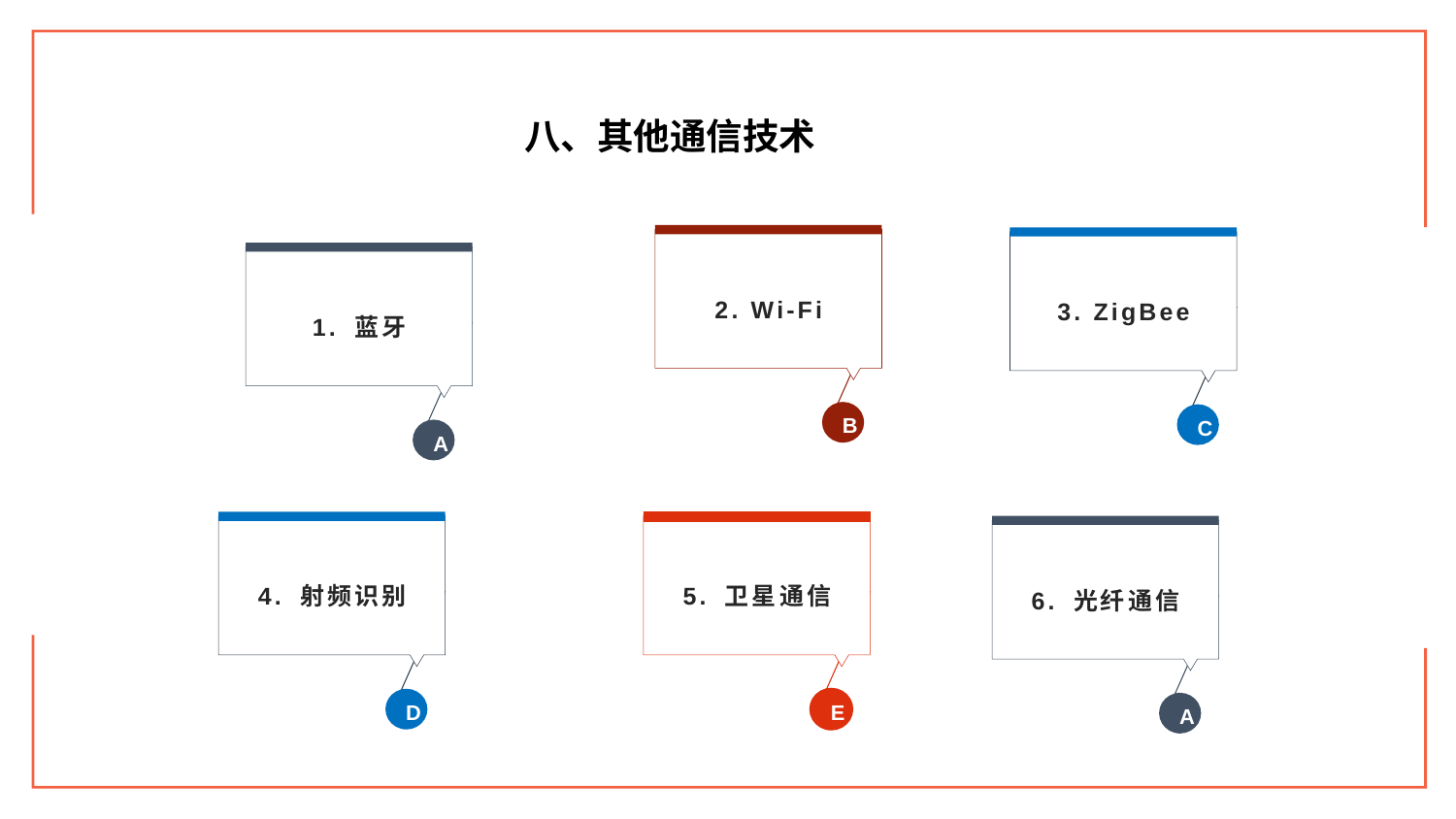

八、其他通信技术

2. Wi-Fi
B

3. ZigBee
C

1. 蓝牙
A

4. 射频识别
D

5. 卫星通信
E

6. 光纤通信
A